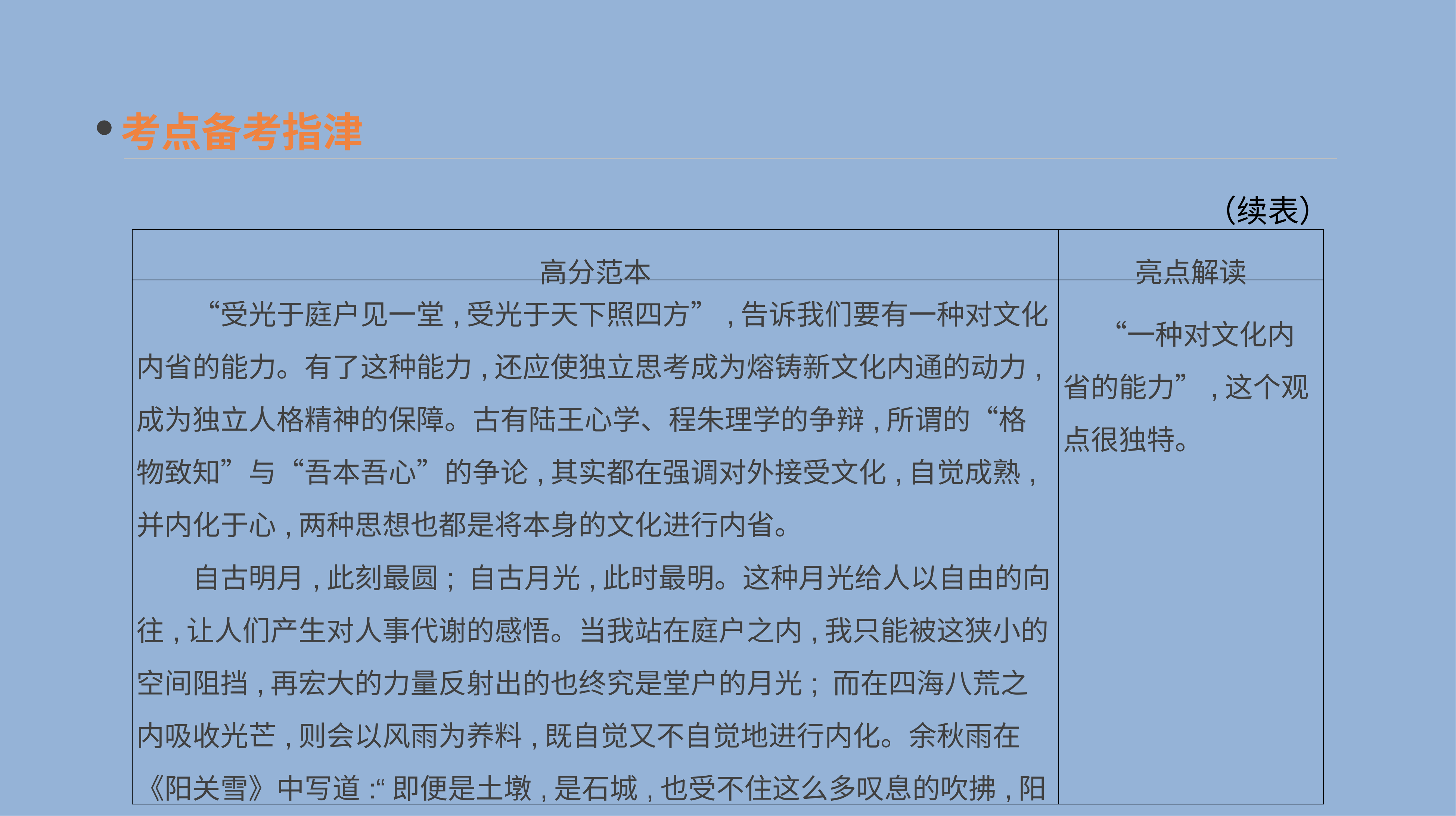

考点备考指津

（续表）
| 高分范本 | 亮点解读 |
| --- | --- |
| “受光于庭户见一堂,受光于天下照四方”,告诉我们要有一种对文化内省的能力。有了这种能力,还应使独立思考成为熔铸新文化内通的动力,成为独立人格精神的保障。古有陆王心学、程朱理学的争辩,所谓的“格物致知”与“吾本吾心”的争论,其实都在强调对外接受文化,自觉成熟,并内化于心,两种思想也都是将本身的文化进行内省。 　　自古明月,此刻最圆; 自古月光,此时最明。这种月光给人以自由的向往,让人们产生对人事代谢的感悟。当我站在庭户之内,我只能被这狭小的空间阻挡,再宏大的力量反射出的也终究是堂户的月光; 而在四海八荒之内吸收光芒,则会以风雨为养料,既自觉又不自觉地进行内化。余秋雨在《阳关雪》中写道:“即便是土墩,是石城,也受不住这么多叹息的吹拂,阳关坍弛了,坍弛在一个民族的精神疆域中。”所以他开始进行“文化苦旅”。他看到了中国固有的文化,同时也在找回遗落的精神。 | “一种对文化内省的能力”,这个观点很独特。 |